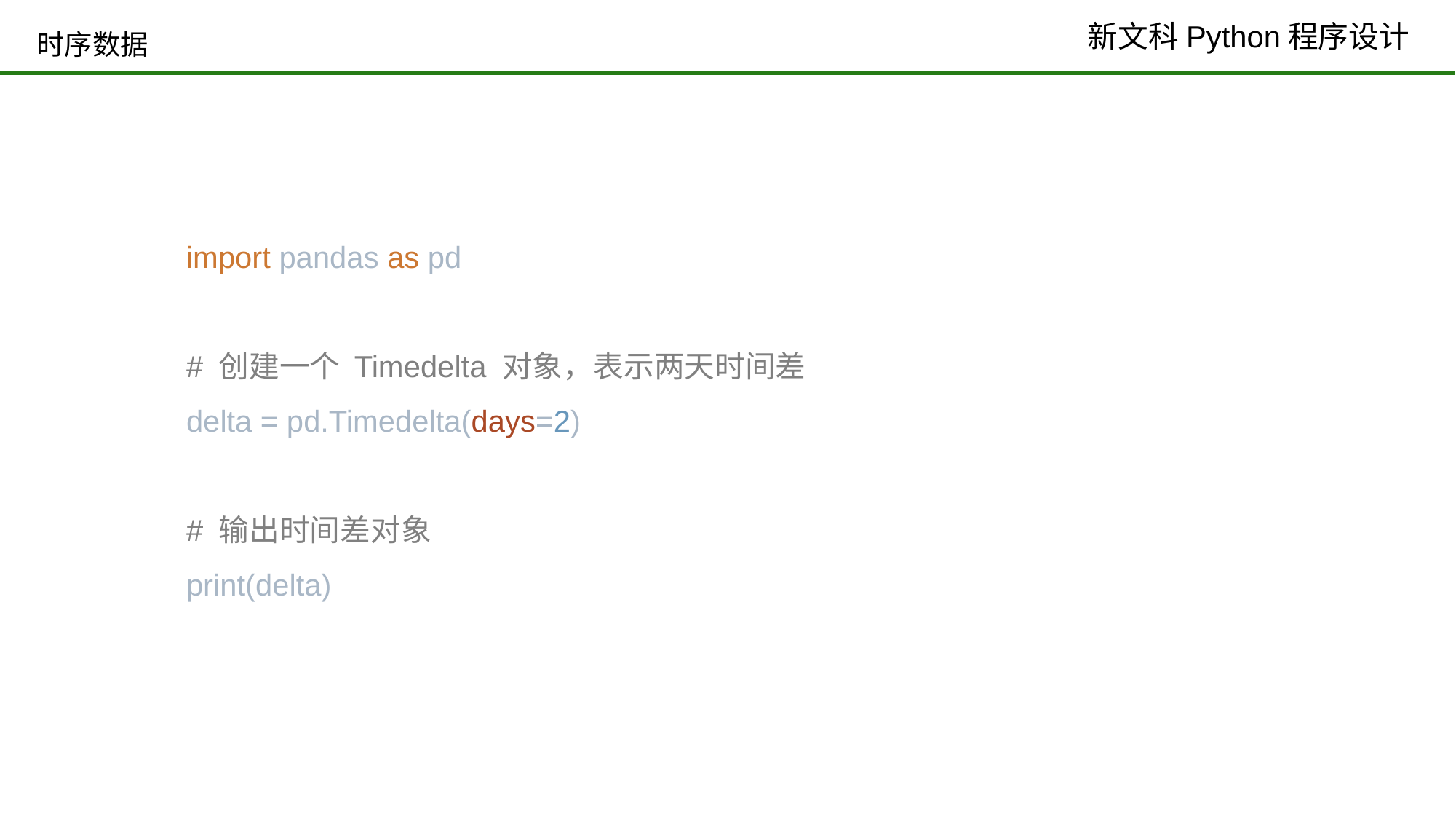

# 时序数据
import pandas as pd
# 创建一个 Timedelta 对象，表示两天时间差
delta = pd.Timedelta(days=2)
# 输出时间差对象
print(delta)